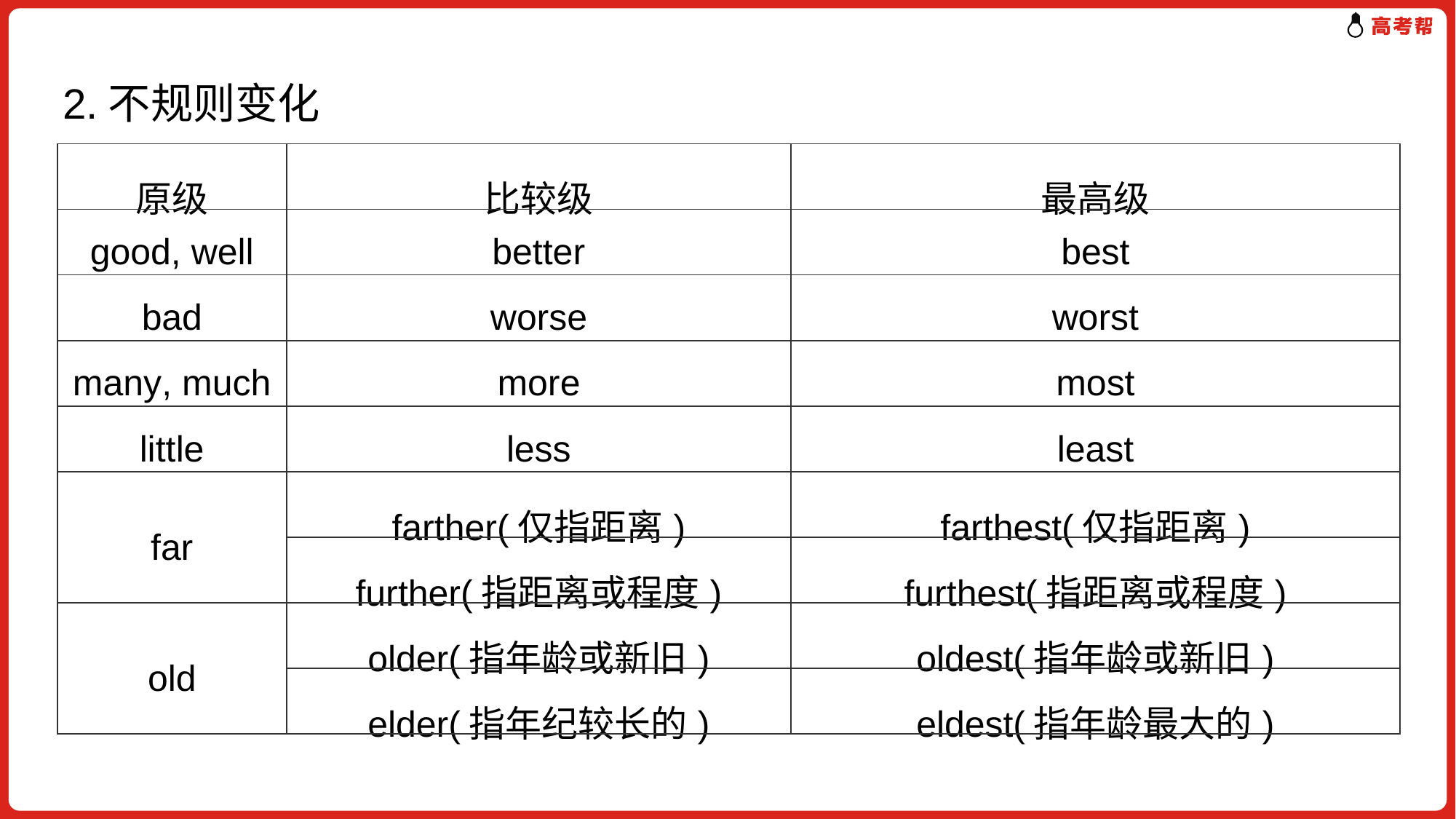

2.不规则变化
| 原级 | 比较级 | 最高级 |
| --- | --- | --- |
| good, well | better | best |
| bad | worse | worst |
| many, much | more | most |
| little | less | least |
| far | farther(仅指距离) | farthest(仅指距离) |
|  | further(指距离或程度) | furthest(指距离或程度) |
| old | older(指年龄或新旧) | oldest(指年龄或新旧) |
|  | elder(指年纪较长的) | eldest(指年龄最大的) |